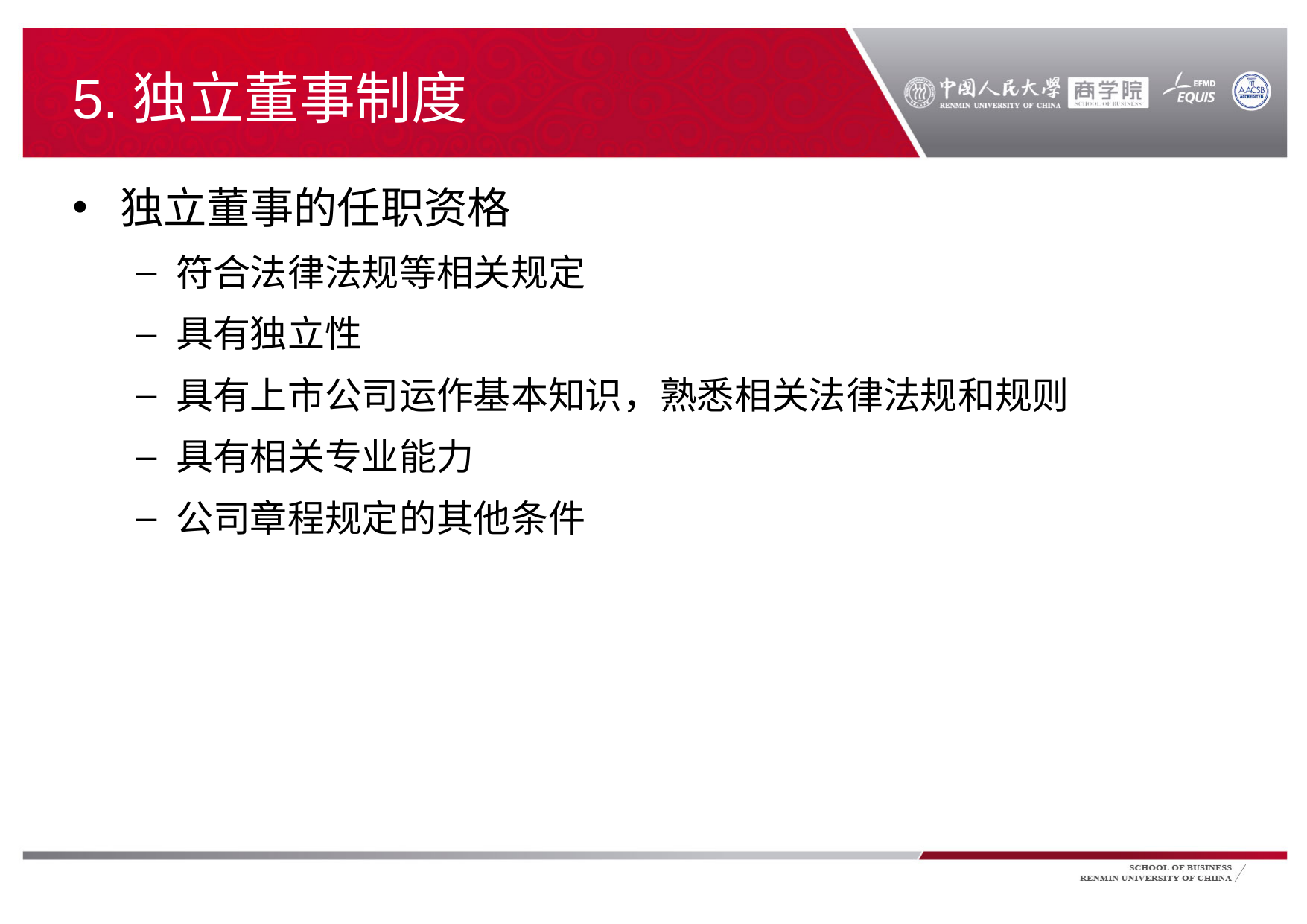

# 5.独立董事制度
独立董事的任职资格
符合法律法规等相关规定
具有独立性
具有上市公司运作基本知识，熟悉相关法律法规和规则
具有相关专业能力
公司章程规定的其他条件